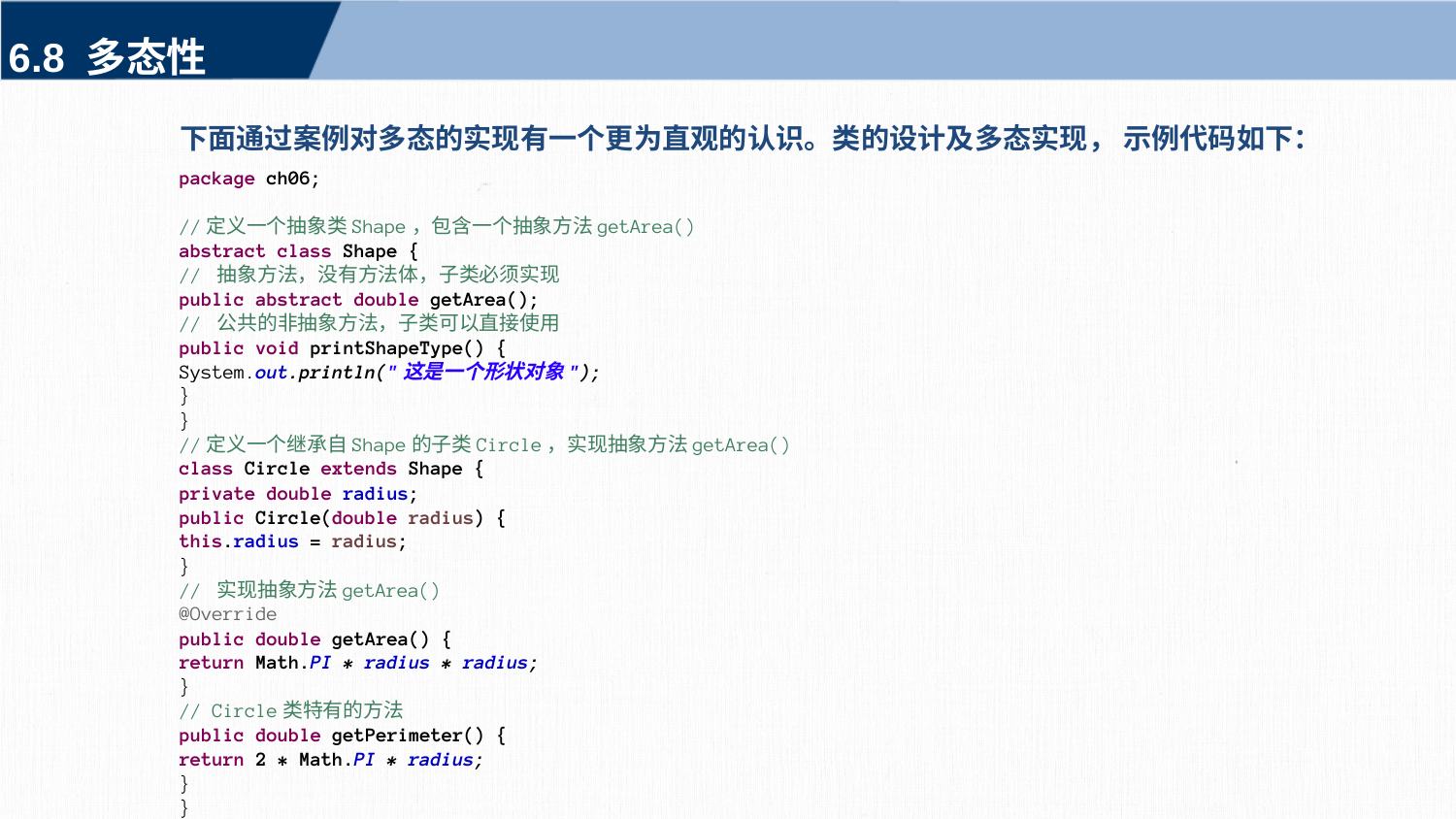

6.8 多态性

下面通过案例对多态的实现有一个更为直观的认识。类的设计及多态实现， 示例代码如下：
package ch06;

//定义一个抽象类Shape，包含一个抽象方法getArea()
abstract class Shape {
// 抽象方法，没有方法体，子类必须实现
public abstract double getArea();
// 公共的非抽象方法，子类可以直接使用
public void printShapeType() {
System.out.println("这是一个形状对象");
}
}
//定义一个继承自Shape的子类Circle，实现抽象方法getArea()
class Circle extends Shape {
private double radius;
public Circle(double radius) {
this.radius = radius;
}
// 实现抽象方法getArea()
@Override
public double getArea() {
return Math.PI * radius * radius;
}
// Circle类特有的方法
public double getPerimeter() {
return 2 * Math.PI * radius;
}
}

//定义另一个继承自Shape的子类Rectangle，实现抽象方法getArea()
class Rectangle extends Shape {
private double width;
private double height;

public Rectangle(double width, double height) {
this.width = width;
this.height = height;
}

// 实现抽象方法getArea()
@Override
public double getArea() {
return width * height;
}

// Rectangle类特有的方法
public double getPerimeter() {
return 2 * (width + height);
}
}

//主函数，测试多态性和抽象类的使用
public class Demo0605 {
public static void main(String[] args) {
//声明一个Shape类型的对象数组
Shape shape[]=new Shape[2];
shape[0]= new Circle(5.0);//shape[0]中的对象实际类型为Circle类型
shape[1] = new Rectangle(4.0, 6.0);//shape[1]中的对象实际类型为Rectangle类型

// 向上转型，调用抽象类的方法
for(Shape s:shape) {
s.printShapeType();
//System.out.println(s.getClass());//可以使用s.getClass()方法，查看s每次被赋值的类型,自行测试
}

// 调用抽象方法getArea()
 System.out.println("圆的面积：" + shape[0].getArea());
     System.out.println("矩形的面积：" + shape[1].getArea());
// 因为shape对象声明类型是父类类型，所以不能直接调用子类特有方法
// 若要调用子类特有方法，需要进行类型转换
for(Shape s:shape) {
if (s instanceof Circle) {
Circle c = (Circle) s;
System.out.println("圆的周长：" + c.getPerimeter());
}
if (s instanceof Rectangle) {
Rectangle r = (Rectangle) s;
System.out.println("矩形的周长：" + r.getPerimeter());
}
}
}
}